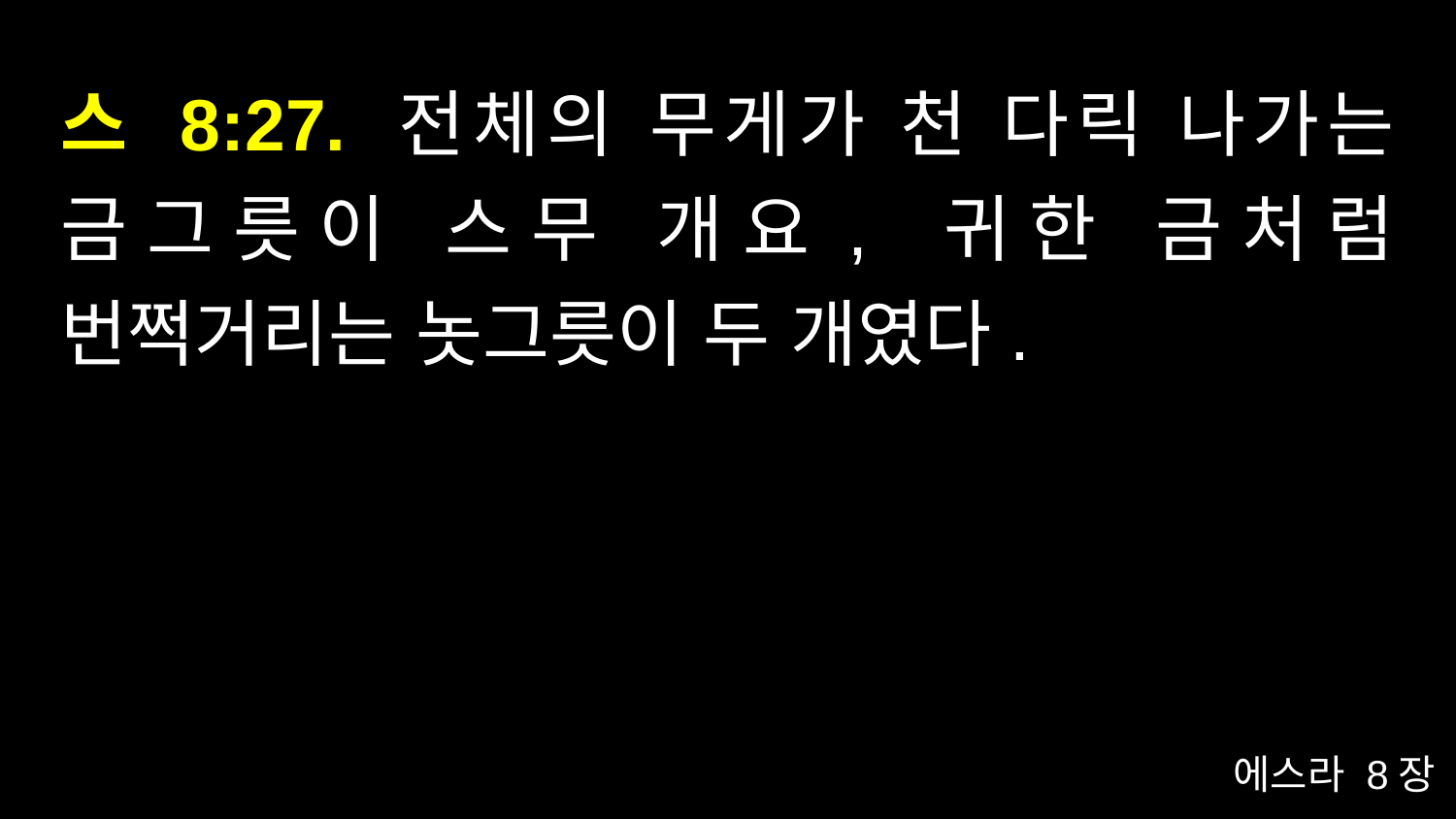

# 스 8:27. 전체의 무게가 천 다릭 나가는 금그릇이 스무 개요, 귀한 금처럼 번쩍거리는 놋그릇이 두 개였다.
에스라 8장